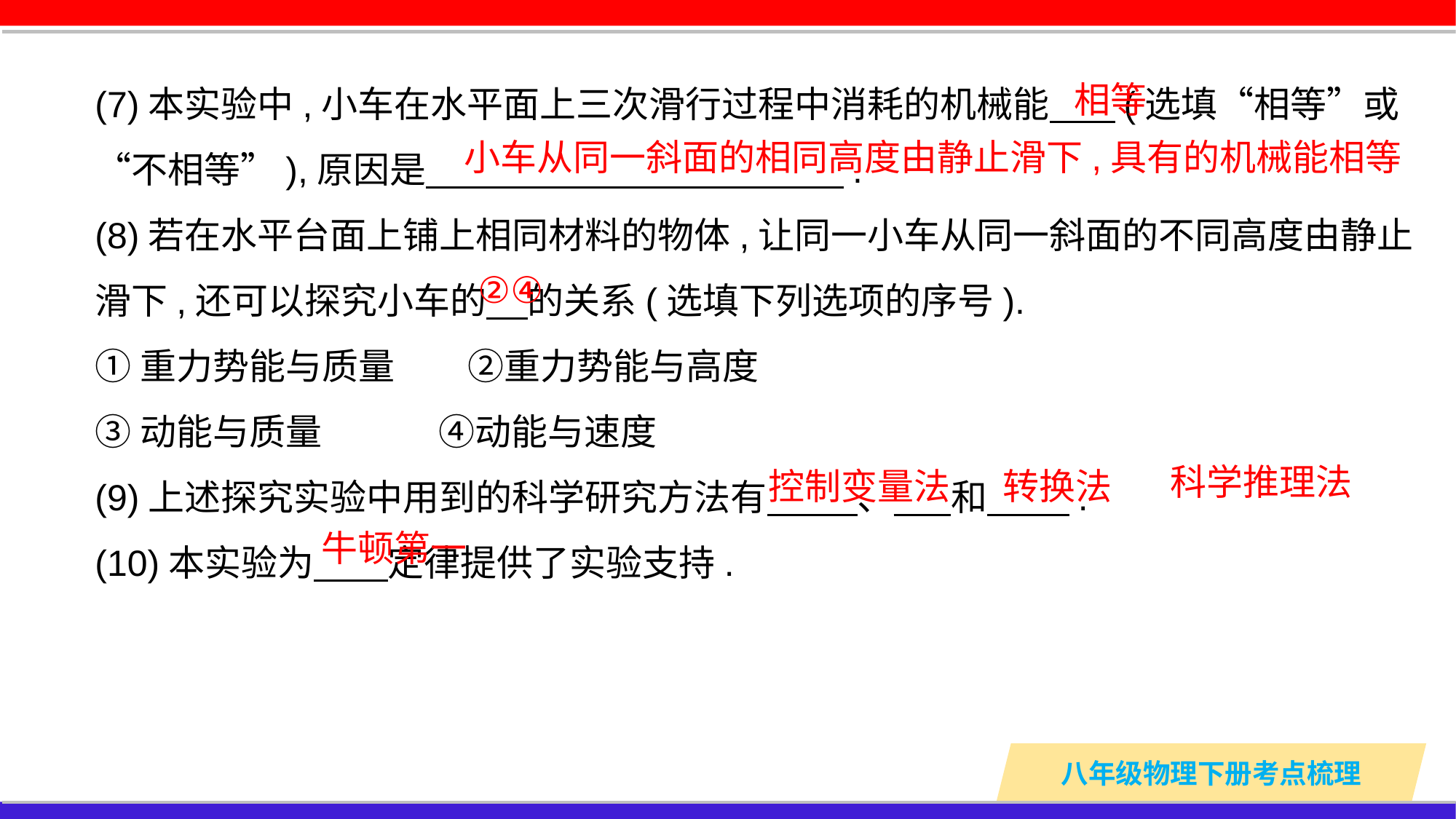

(7)本实验中,小车在水平面上三次滑行过程中消耗的机械能        (选填“相等”或“不相等”),原因是                                                   .
(8)若在水平台面上铺上相同材料的物体,让同一小车从同一斜面的不同高度由静止滑下,还可以探究小车的     的关系(选填下列选项的序号).
①重力势能与质量　　②重力势能与高度
③动能与质量　	  ④动能与速度
(9)上述探究实验中用到的科学研究方法有           、       和          .
(10)本实验为         定律提供了实验支持.
相等
小车从同一斜面的相同高度由静止滑下,具有的机械能相等
②④
科学推理法
控制变量法
转换法
牛顿第一